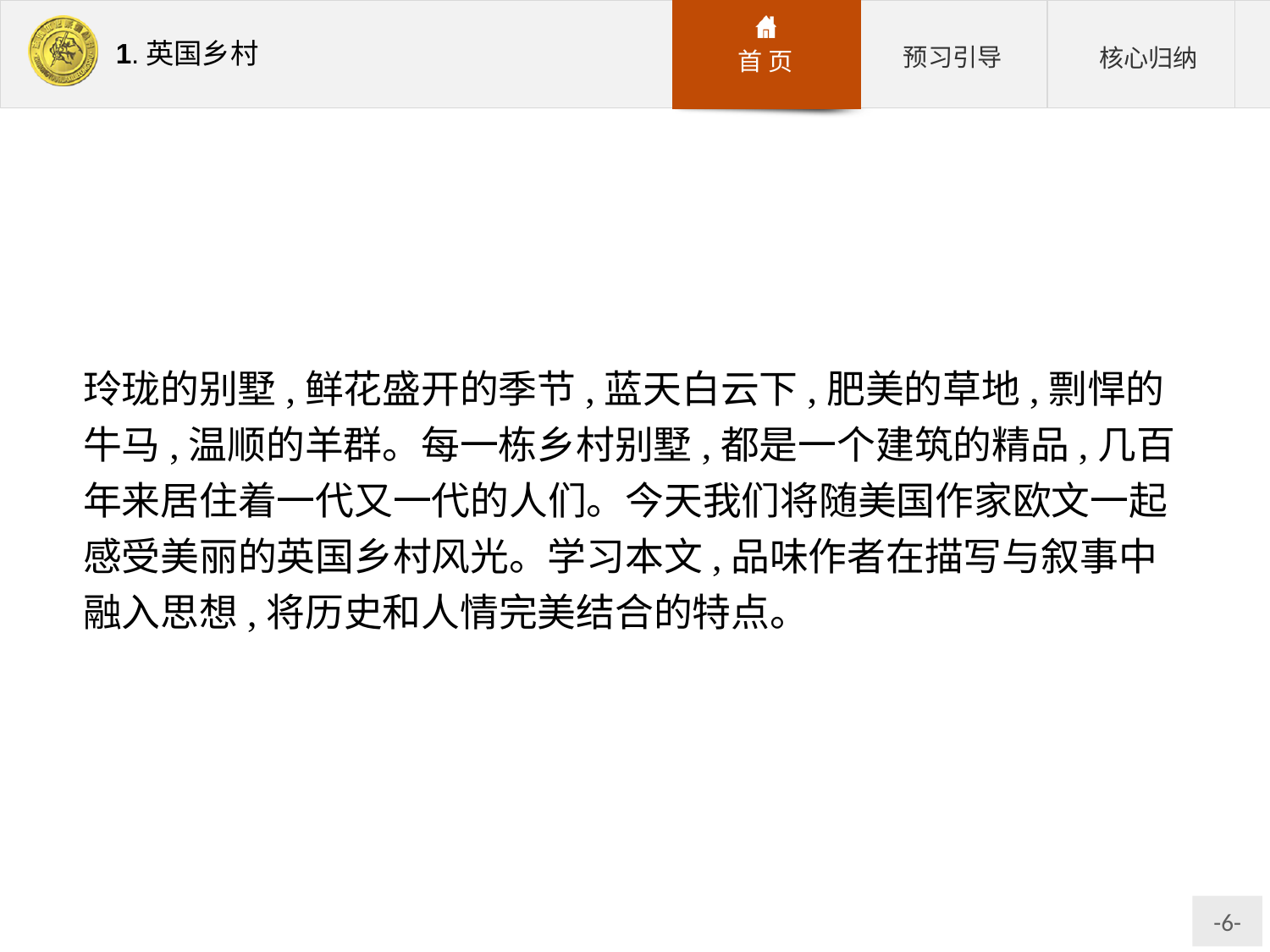

玲珑的别墅,鲜花盛开的季节,蓝天白云下,肥美的草地,剽悍的牛马,温顺的羊群。每一栋乡村别墅,都是一个建筑的精品,几百年来居住着一代又一代的人们。今天我们将随美国作家欧文一起感受美丽的英国乡村风光。学习本文,品味作者在描写与叙事中融入思想,将历史和人情完美结合的特点。